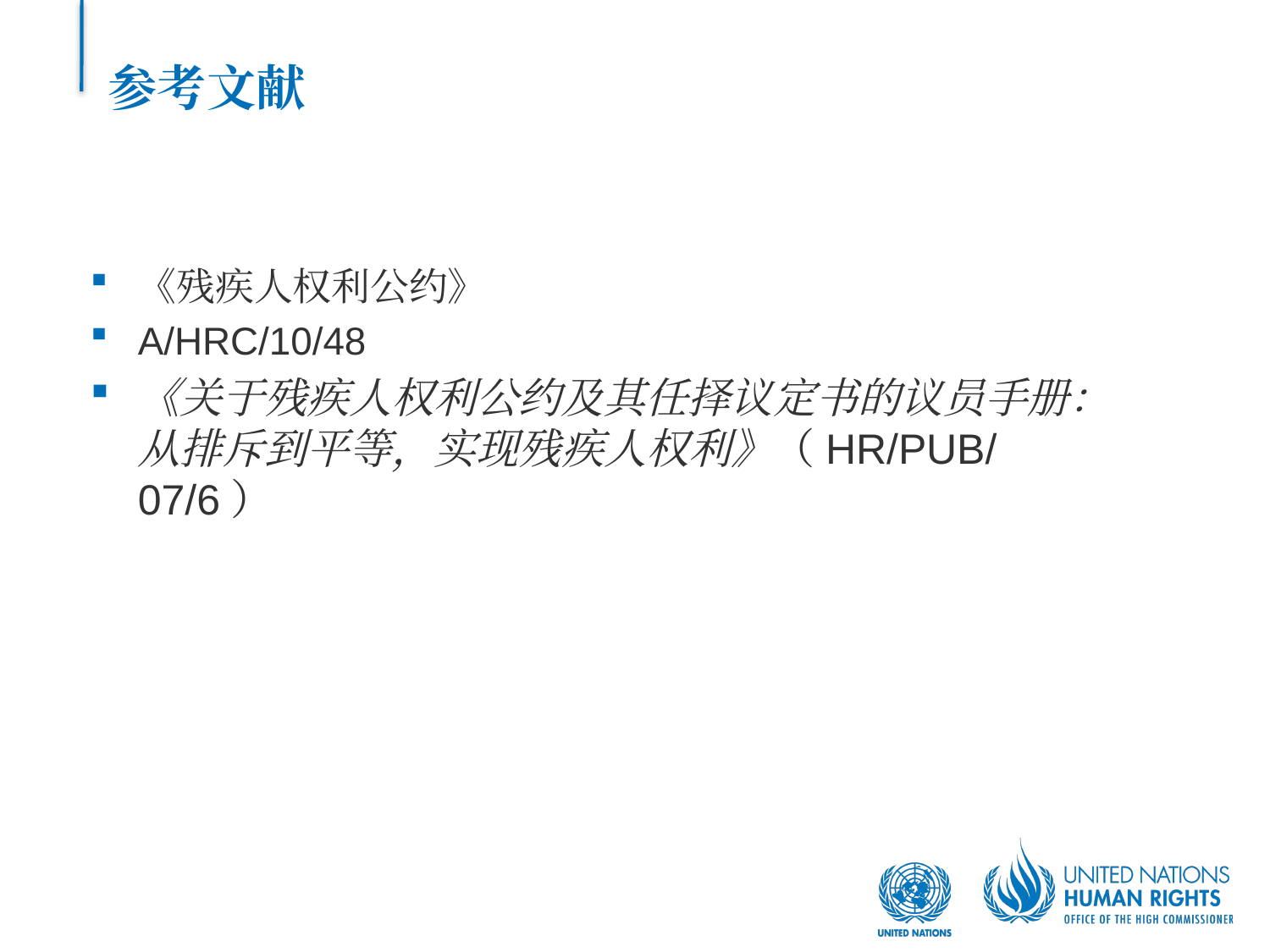

# 参考文献
《残疾人权利公约》
A/HRC/10/48
《关于残疾人权利公约及其任择议定书的议员手册：从排斥到平等，实现残疾人权利》（HR/PUB/07/6）